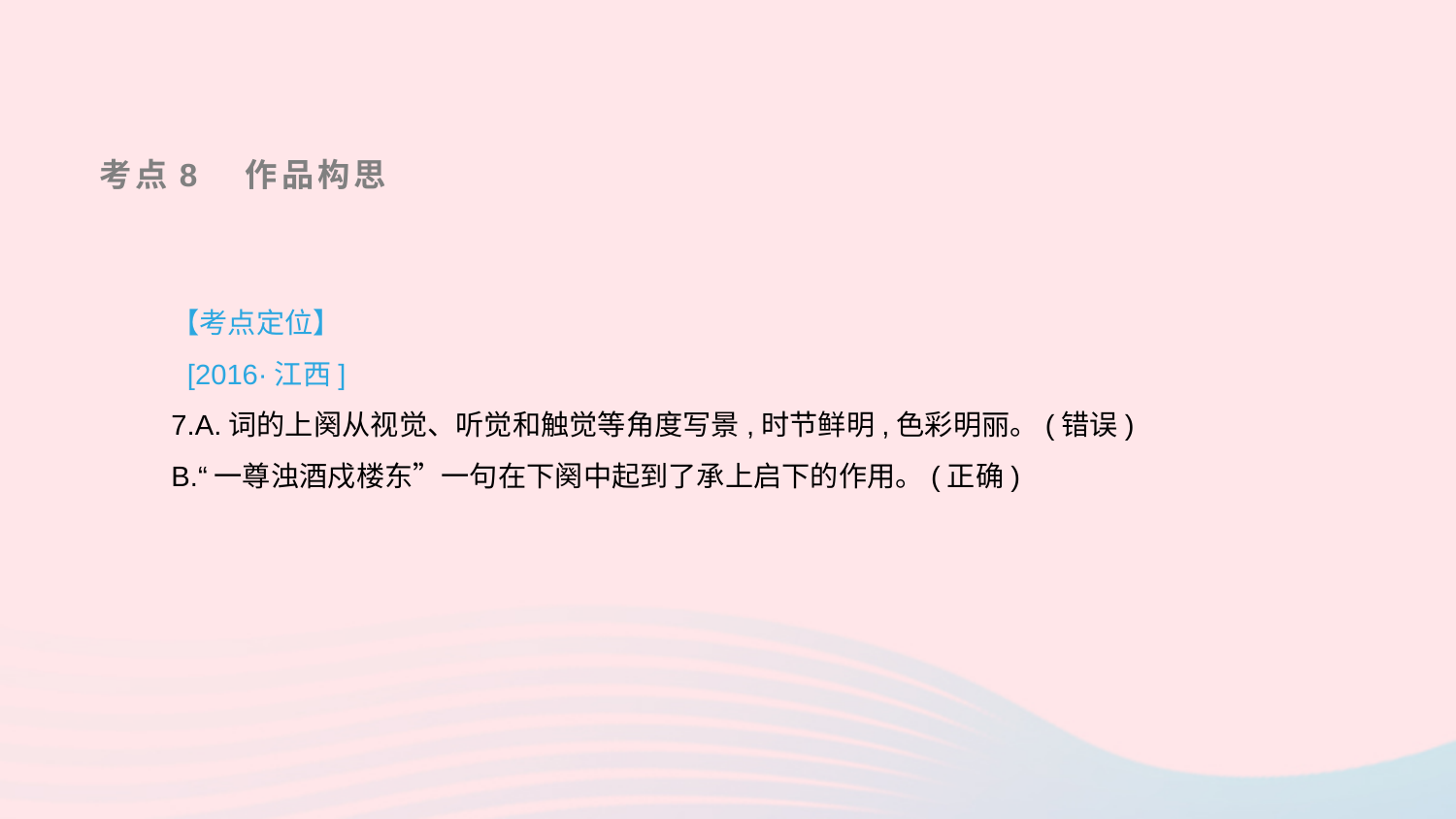

考点8　作品构思
【考点定位】
  [2016·江西]
7.A.词的上阕从视觉、听觉和触觉等角度写景,时节鲜明,色彩明丽。(错误)
B.“一尊浊酒戍楼东”一句在下阕中起到了承上启下的作用。(正确)